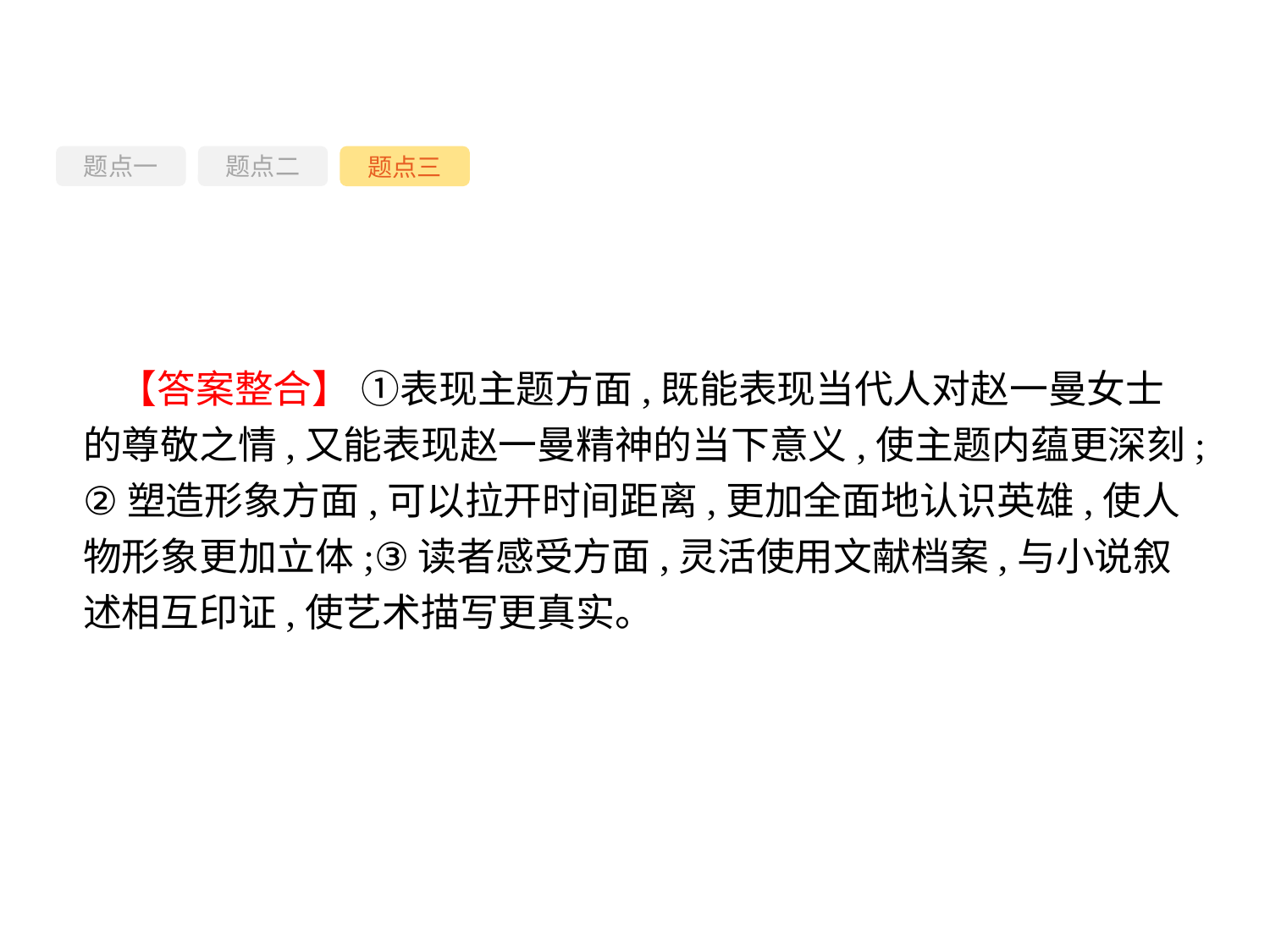

题点一
题点三
题点二
【答案整合】 ①表现主题方面,既能表现当代人对赵一曼女士的尊敬之情,又能表现赵一曼精神的当下意义,使主题内蕴更深刻;②塑造形象方面,可以拉开时间距离,更加全面地认识英雄,使人物形象更加立体;③读者感受方面,灵活使用文献档案,与小说叙述相互印证,使艺术描写更真实。
-109-